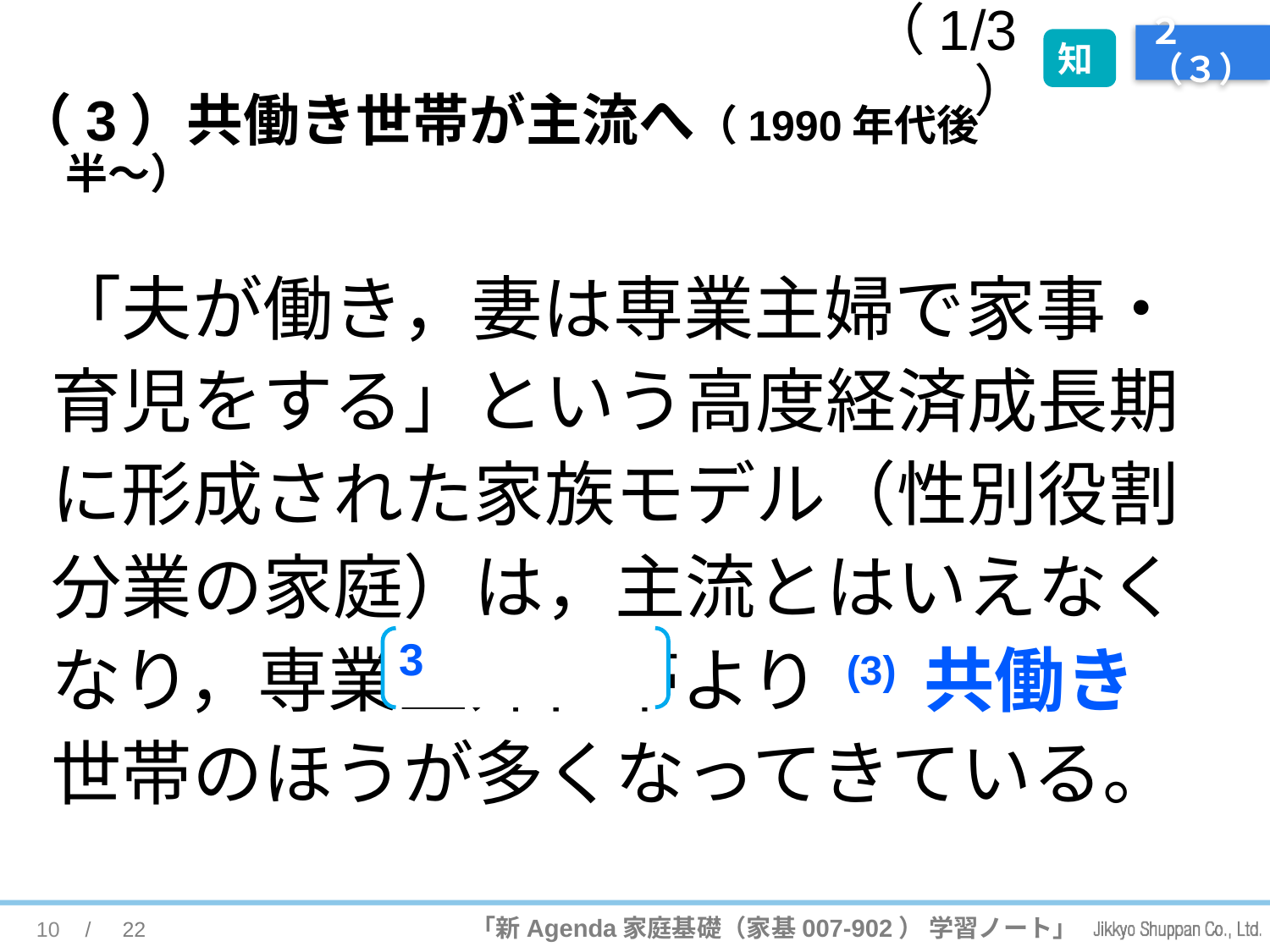

# ２（３）
知
（1/3）
（3）共働き世帯が主流へ（1990年代後半〜）
「夫が働き，妻は専業主婦で家事・育児をする」という高度経済成長期に形成された家族モデル（性別役割分業の家庭）は，主流とはいえなくなり，専業主婦世帯より (3) 共働き 世帯のほうが多くなってきている。
3
10